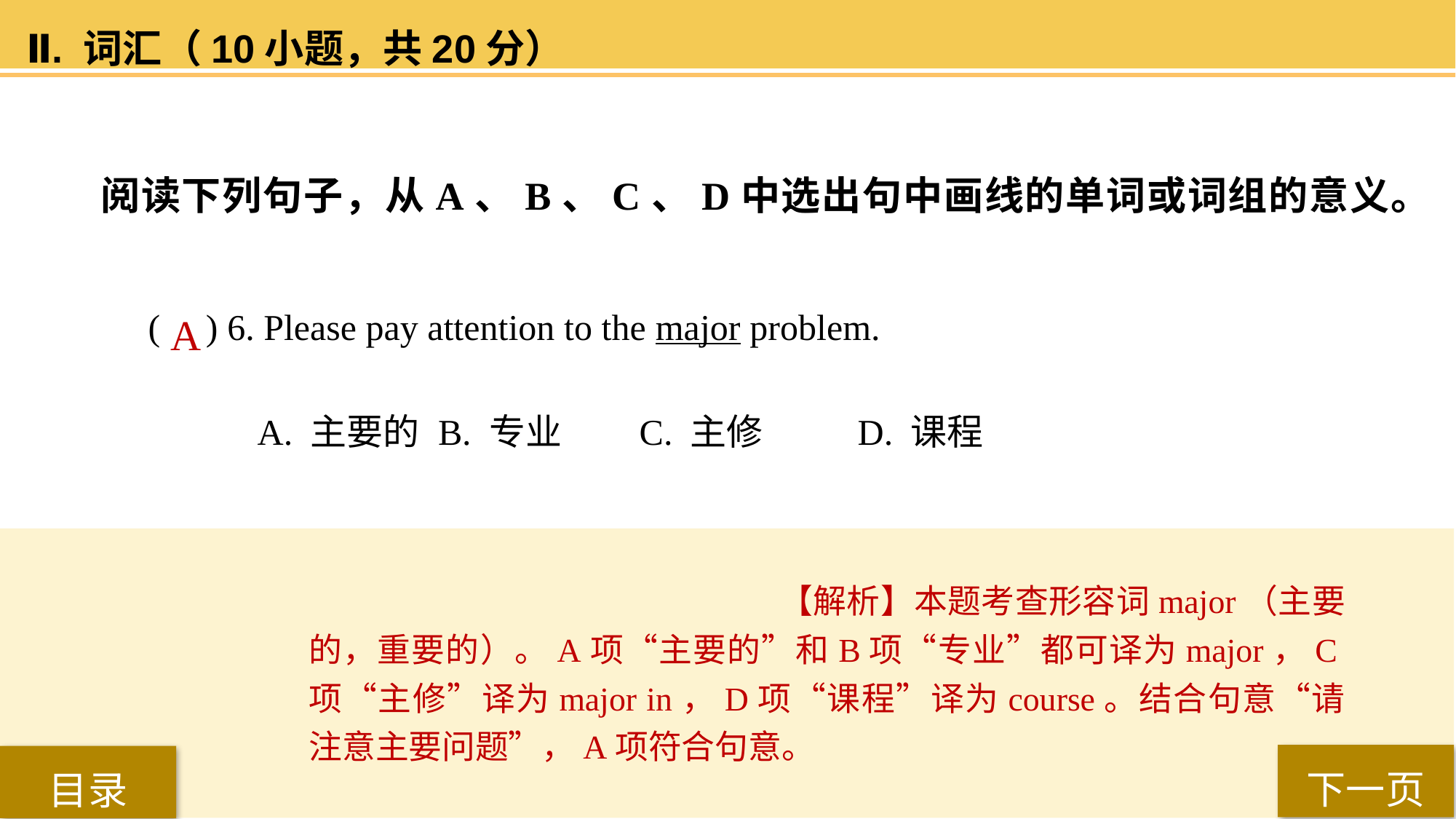

Ⅱ. 词汇（10小题，共20分）
阅读下列句子，从A、B、C、D中选出句中画线的单词或词组的意义。
(     ) 6. Please pay attention to the major problem.

A. 主要的	 B. 专业 	C. 主修 	D. 课程
A
【解析】本题考查形容词major（主要的，重要的）。A项“主要的”和B项“专业”都可译为major，C项“主修”译为major in，D项“课程”译为course。结合句意“请注意主要问题”，A项符合句意。